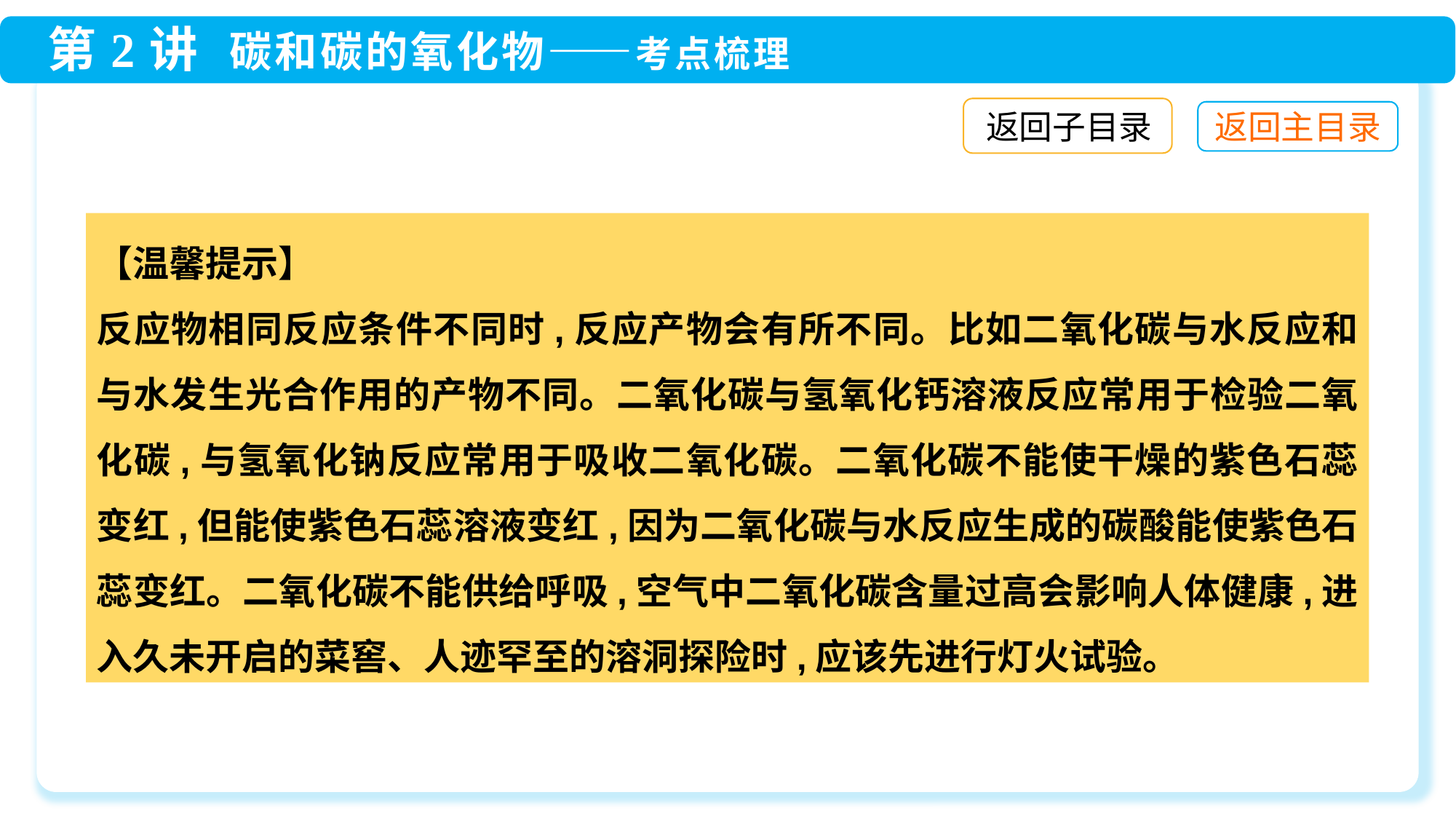

返回子目录
【温馨提示】
反应物相同反应条件不同时,反应产物会有所不同。比如二氧化碳与水反应和与水发生光合作用的产物不同。二氧化碳与氢氧化钙溶液反应常用于检验二氧化碳,与氢氧化钠反应常用于吸收二氧化碳。二氧化碳不能使干燥的紫色石蕊变红,但能使紫色石蕊溶液变红,因为二氧化碳与水反应生成的碳酸能使紫色石蕊变红。二氧化碳不能供给呼吸,空气中二氧化碳含量过高会影响人体健康,进入久未开启的菜窖、人迹罕至的溶洞探险时,应该先进行灯火试验。